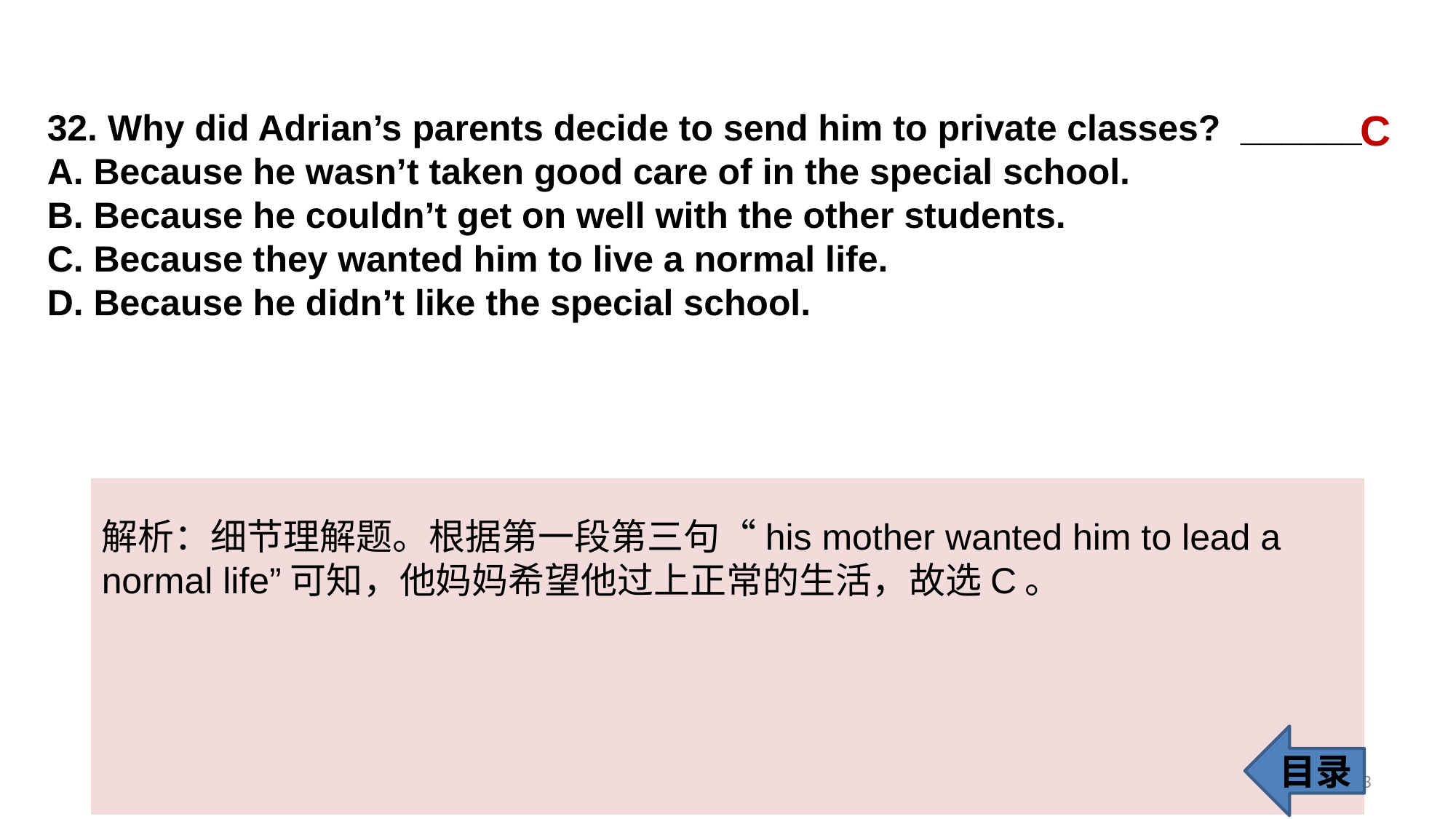

C
32. Why did Adrian’s parents decide to send him to private classes?  ______
A. Because he wasn’t taken good care of in the special school.
B. Because he couldn’t get on well with the other students.
C. Because they wanted him to live a normal life.
D. Because he didn’t like the special school.

解析：细节理解题。根据第一段第三句“his mother wanted him to lead a normal life”可知，他妈妈希望他过上正常的生活，故选C。
目录
33